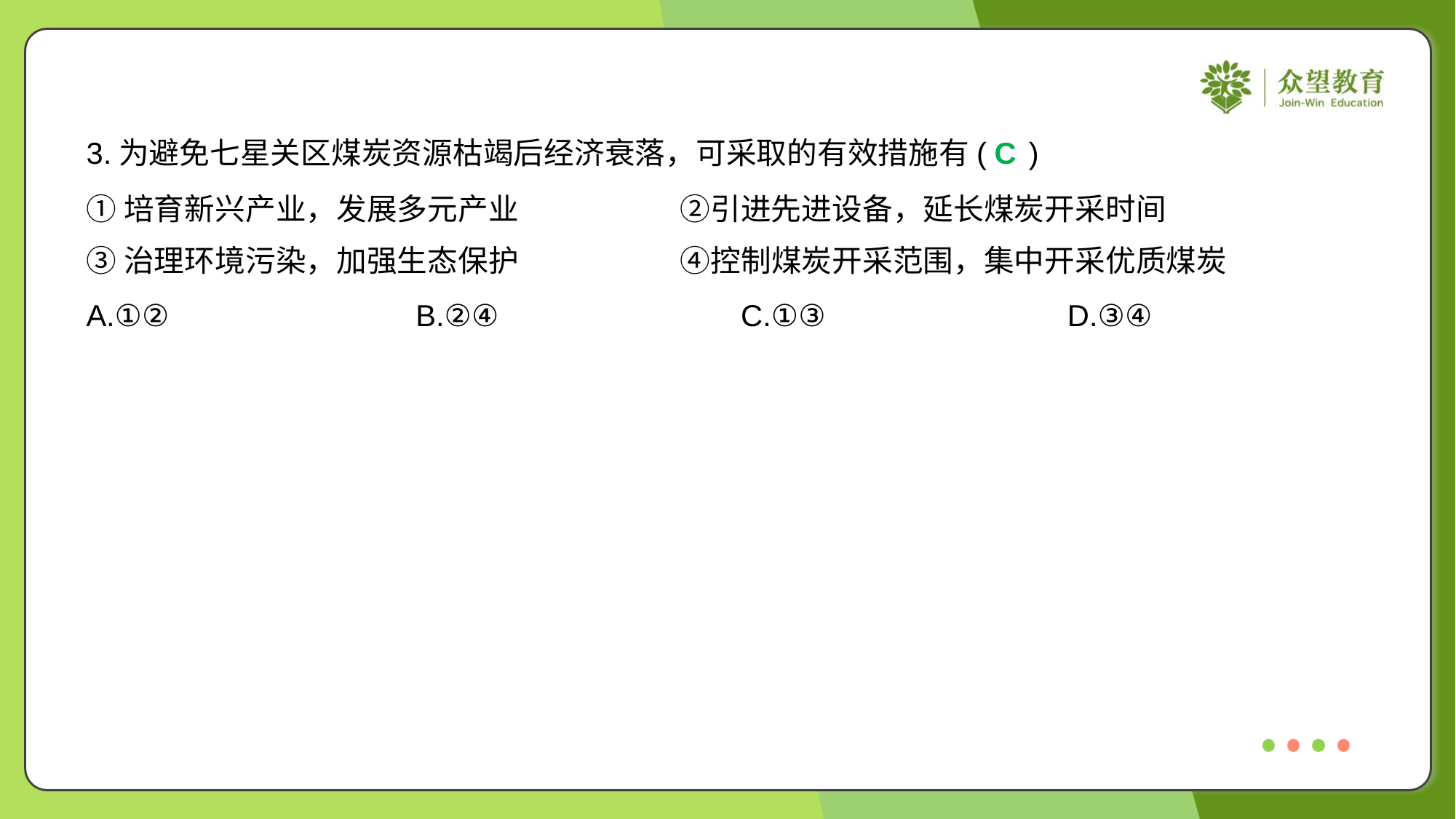

3.为避免七星关区煤炭资源枯竭后经济衰落，可采取的有效措施有(     )
C
①培育新兴产业，发展多元产业	②引进先进设备，延长煤炭开采时间
③治理环境污染，加强生态保护	④控制煤炭开采范围，集中开采优质煤炭
A.①②	B.②④	C.①③	D.③④